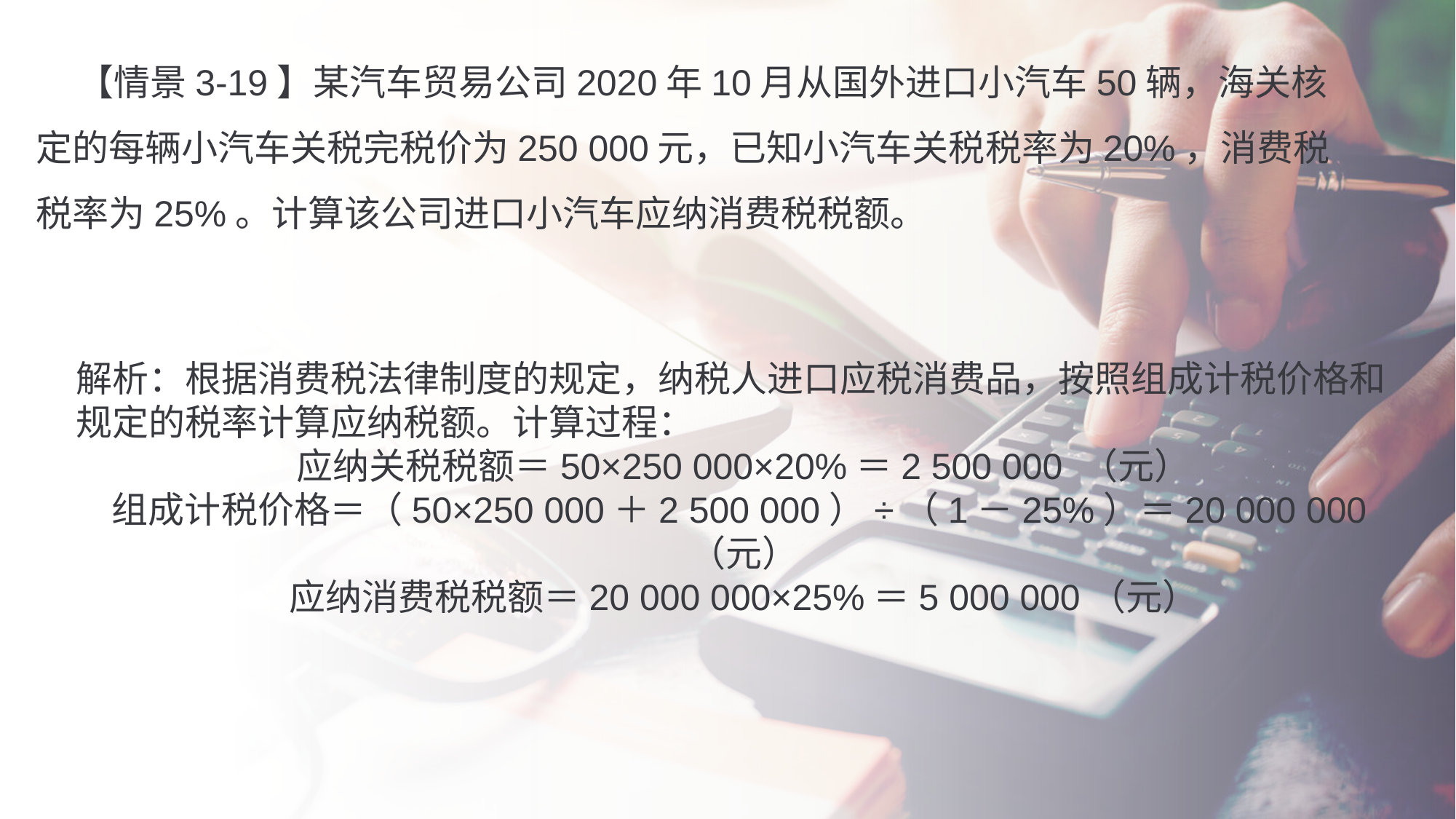

【情景3-19】某汽车贸易公司2020年10月从国外进口小汽车50辆，海关核定的每辆小汽车关税完税价为250 000元，已知小汽车关税税率为20%，消费税税率为25%。计算该公司进口小汽车应纳消费税税额。
解析：根据消费税法律制度的规定，纳税人进口应税消费品，按照组成计税价格和规定的税率计算应纳税额。计算过程：
应纳关税税额＝50×250 000×20%＝2 500 000 （元）
组成计税价格＝（50×250 000＋2 500 000）÷（1－25%）＝20 000 000（元）
应纳消费税税额＝20 000 000×25%＝5 000 000（元）